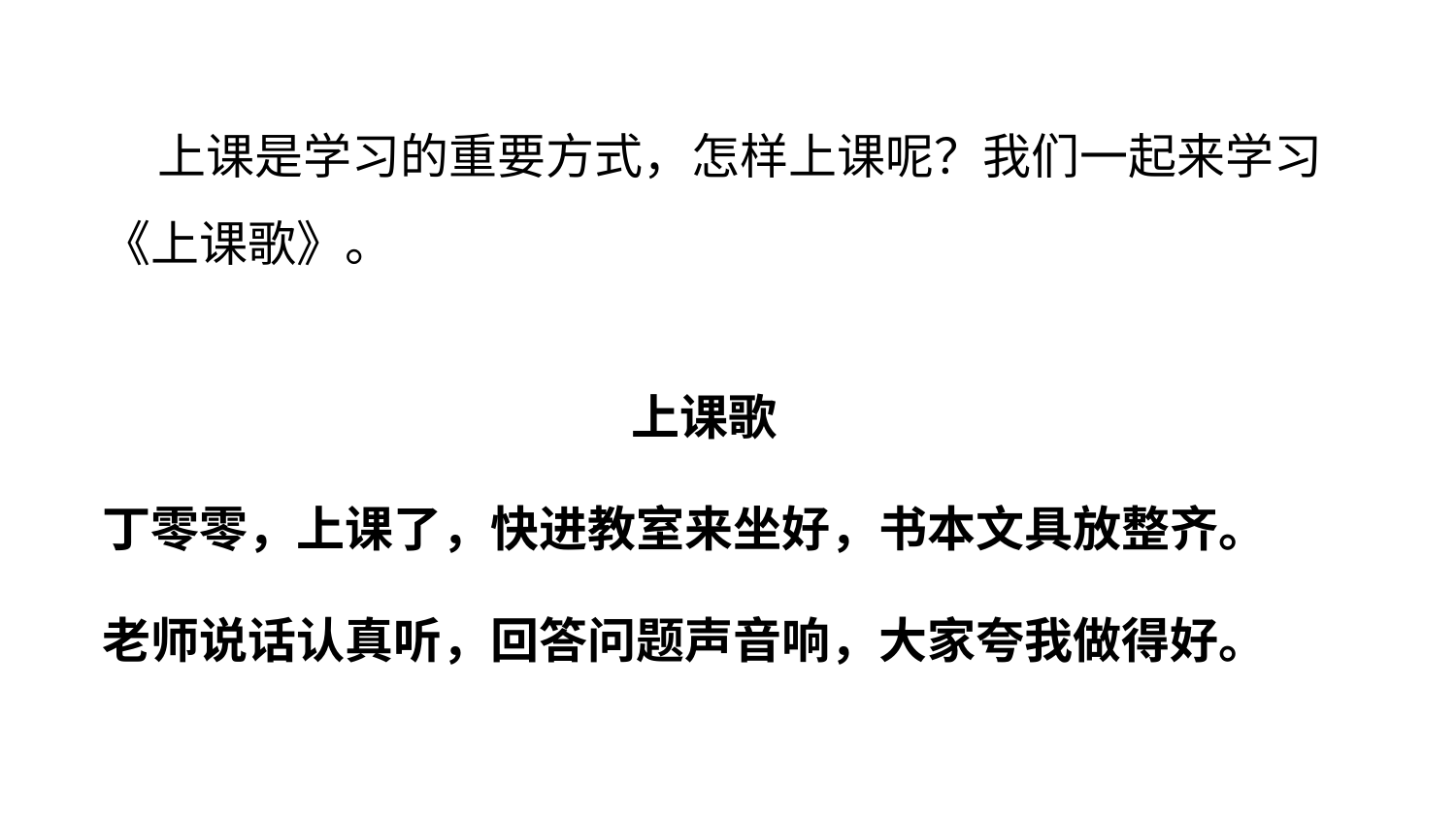

上课是学习的重要方式，怎样上课呢？我们一起来学习《上课歌》。
    上课歌
丁零零，上课了，快进教室来坐好，书本文具放整齐。
老师说话认真听，回答问题声音响，大家夸我做得好。